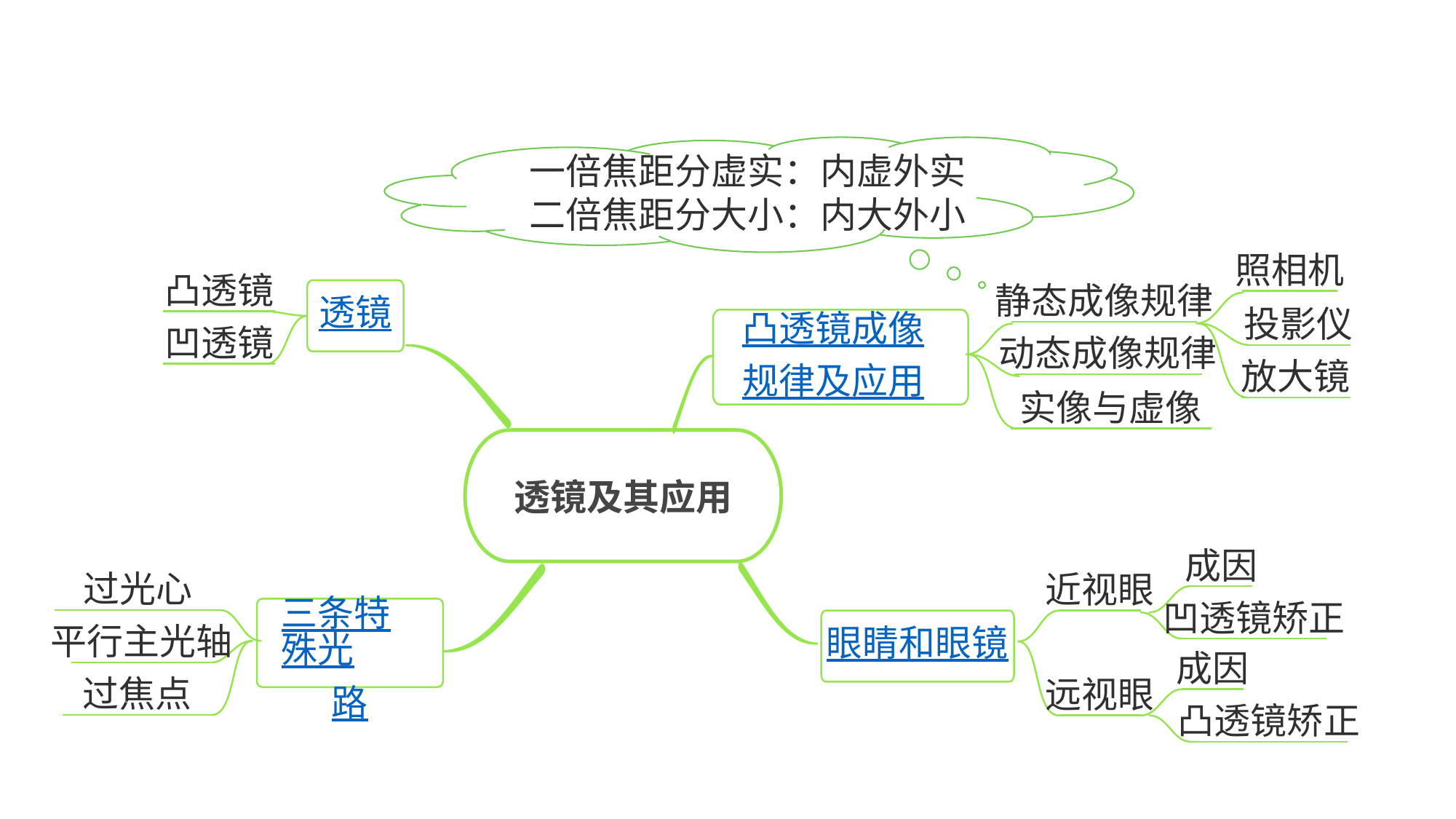

一倍焦距分虚实：内虚外实
二倍焦距分大小：内大外小
照相机

凸透镜

静态成像规律

透镜

投影仪

凸透镜成像
规律及应用

凹透镜

动态成像规律

放大镜

实像与虚像

透镜及其应用
成因

过光心

近视眼

眼睛和眼镜

三条特殊光路
凹透镜矫正

平行主光轴

成因

过焦点

远视眼

凸透镜矫正